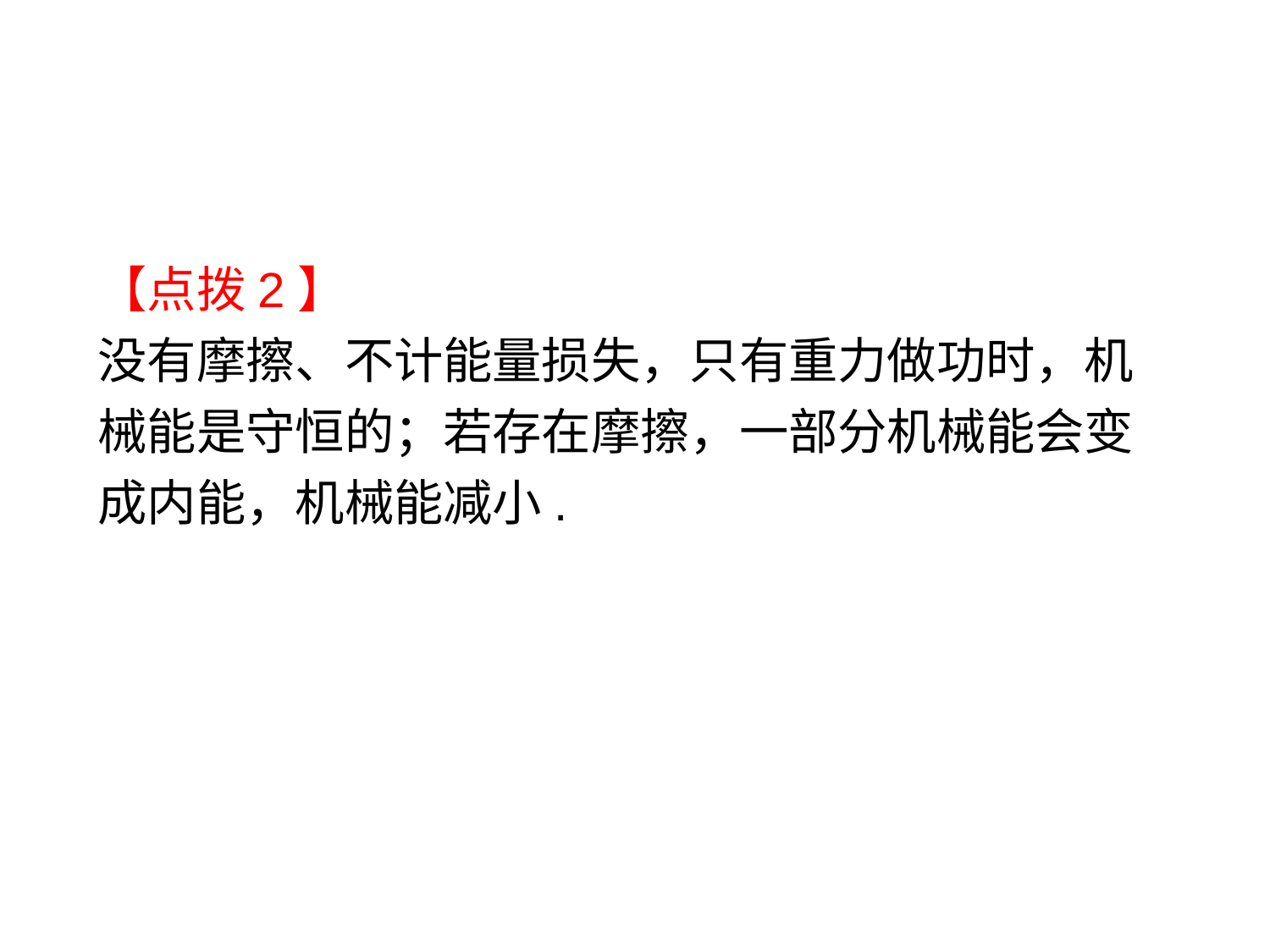

【点拨2】
没有摩擦、不计能量损失，只有重力做功时，机械能是守恒的；若存在摩擦，一部分机械能会变成内能，机械能减小.